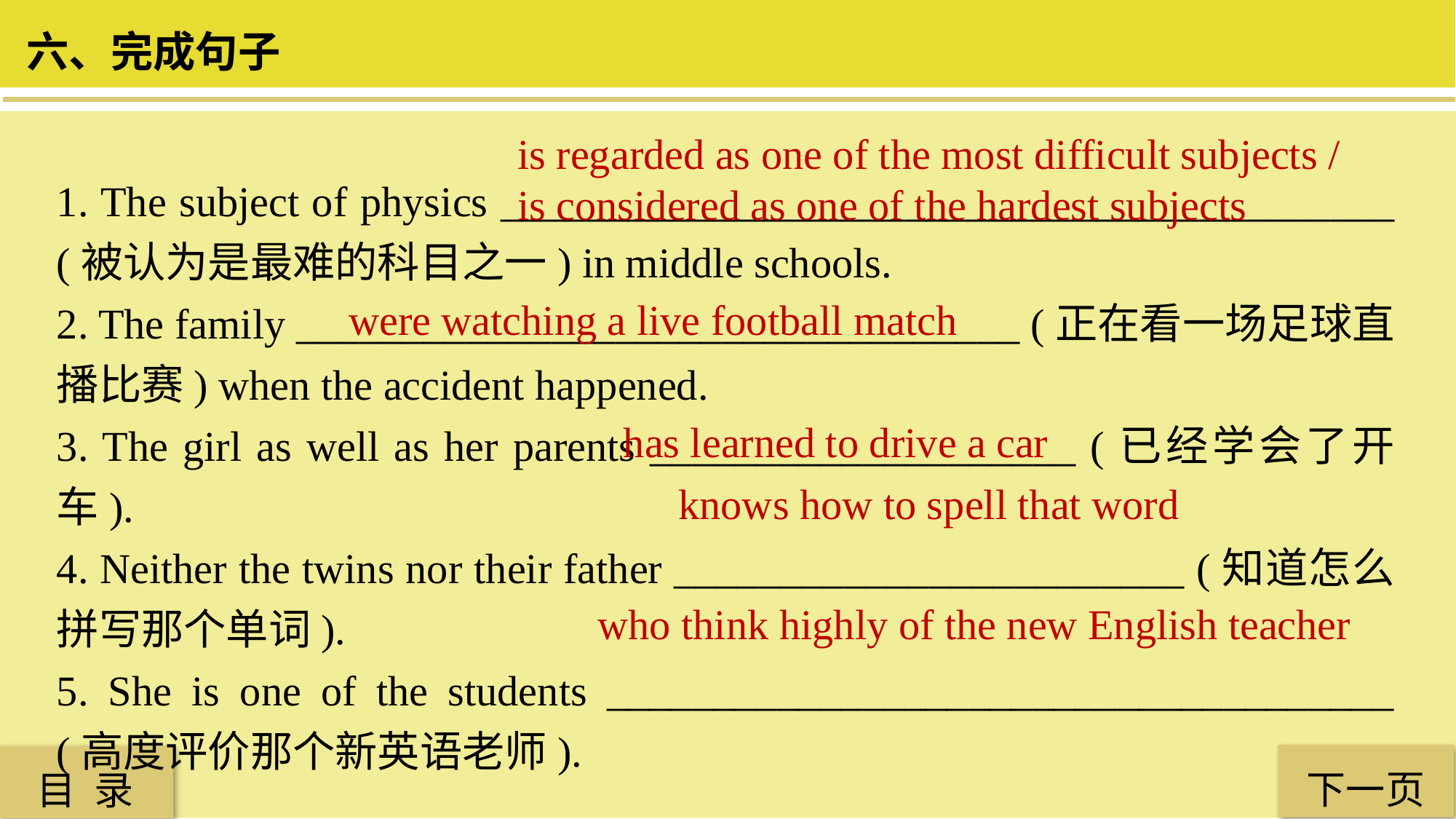

六、完成句子
is regarded as one of the most difficult subjects /
is considered as one of the hardest subjects
1. The subject of physics __________________________________________ (被认为是最难的科目之一) in middle schools.
2. The family __________________________________ (正在看一场足球直播比赛) when the accident happened.
3. The girl as well as her parents ____________________ (已经学会了开车).
4. Neither the twins nor their father ________________________ (知道怎么拼写那个单词).
5. She is one of the students _____________________________________ (高度评价那个新英语老师).
were watching a live football match
 has learned to drive a car
knows how to spell that word
who think highly of the new English teacher